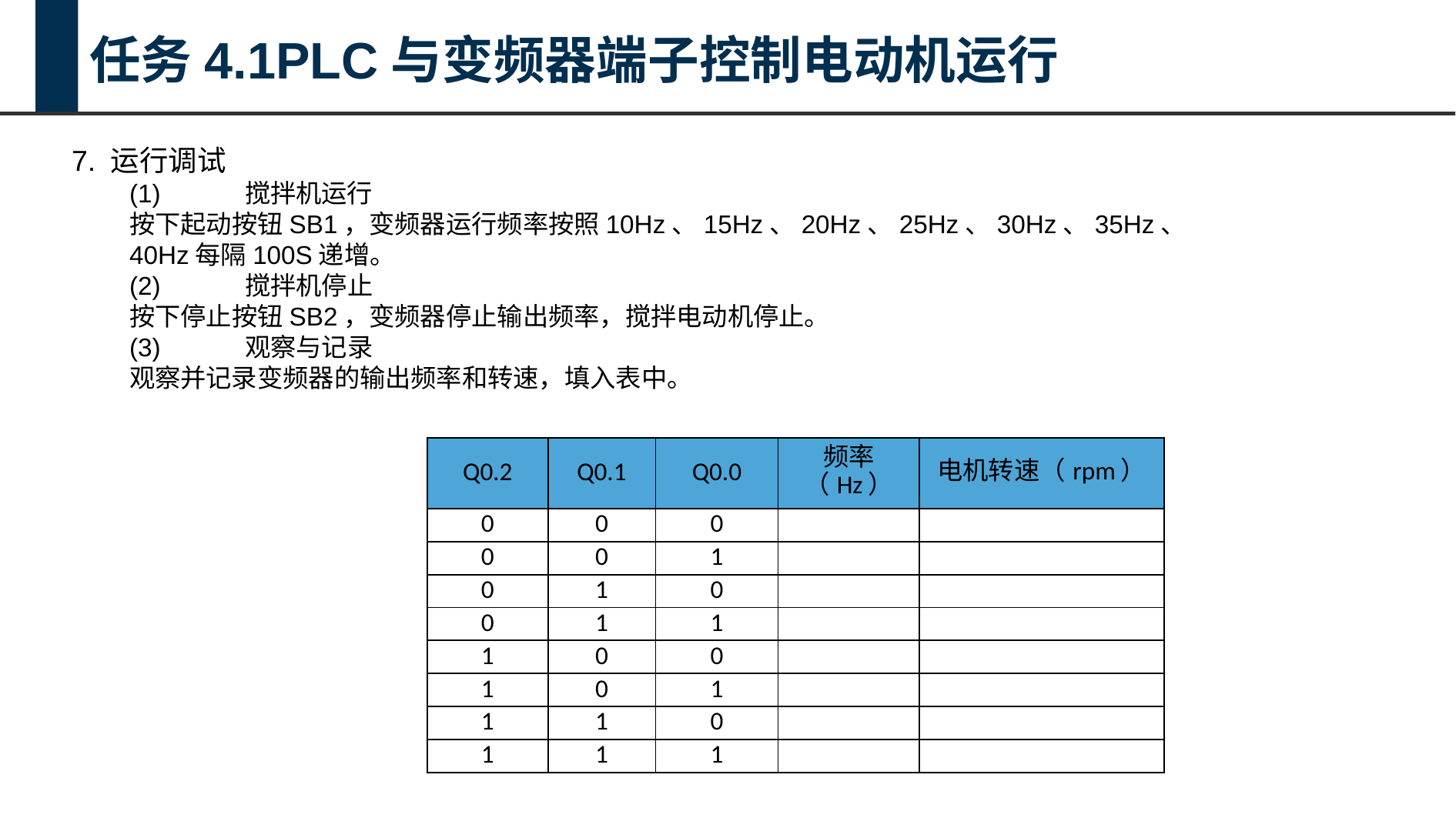

任务4.1PLC与变频器端子控制电动机运行
7. 运行调试
(1)	搅拌机运行
按下起动按钮SB1，变频器运行频率按照10Hz、15Hz、20Hz、25Hz、30Hz、35Hz、
40Hz每隔100S递增。
(2)	搅拌机停止
按下停止按钮SB2，变频器停止输出频率，搅拌电动机停止。
(3)	观察与记录
观察并记录变频器的输出频率和转速，填入表中。
| Q0.2 | Q0.1 | Q0.0 | 频率（Hz） | 电机转速（rpm） |
| --- | --- | --- | --- | --- |
| 0 | 0 | 0 |  |  |
| 0 | 0 | 1 |  |  |
| 0 | 1 | 0 |  |  |
| 0 | 1 | 1 |  |  |
| 1 | 0 | 0 |  |  |
| 1 | 0 | 1 |  |  |
| 1 | 1 | 0 |  |  |
| 1 | 1 | 1 |  |  |